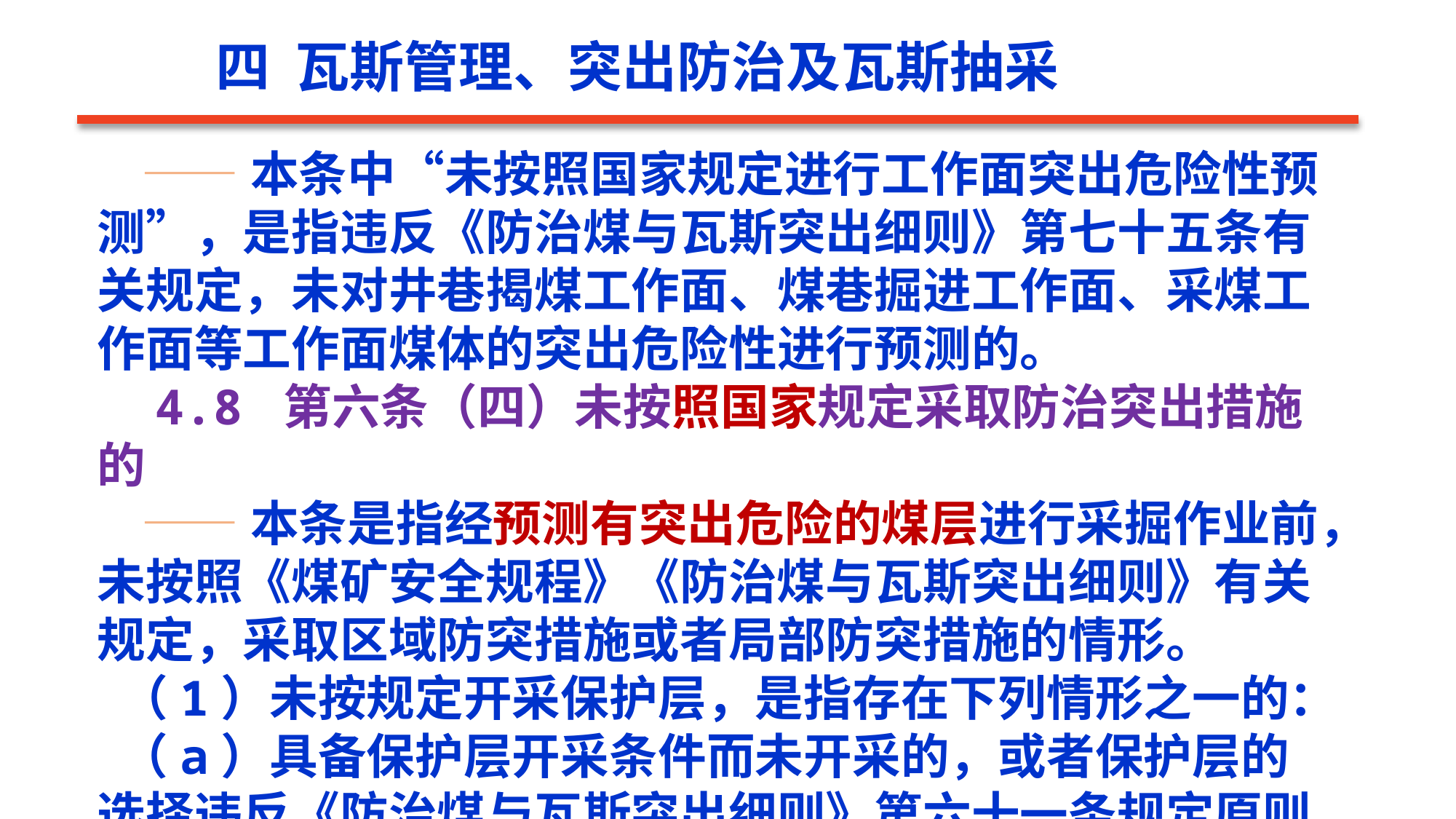

四  瓦斯管理、突出防治及瓦斯抽采
    ——本条中“未按照国家规定进行工作面突出危险性预测”，是指违反《防治煤与瓦斯突出细则》第七十五条有关规定，未对井巷揭煤工作面、煤巷掘进工作面、采煤工作面等工作面煤体的突出危险性进行预测的。
  4.8 第六条（四）未按照国家规定采取防治突出措施的
    ——本条是指经预测有突出危险的煤层进行采掘作业前，未按照《煤矿安全规程》《防治煤与瓦斯突出细则》有关规定，采取区域防突措施或者局部防突措施的情形。
 （1）未按规定开采保护层，是指存在下列情形之一的：
 （a）具备保护层开采条件而未开采的，或者保护层的选择违反《防治煤与瓦斯突出细则》第六十一条规定原则的。